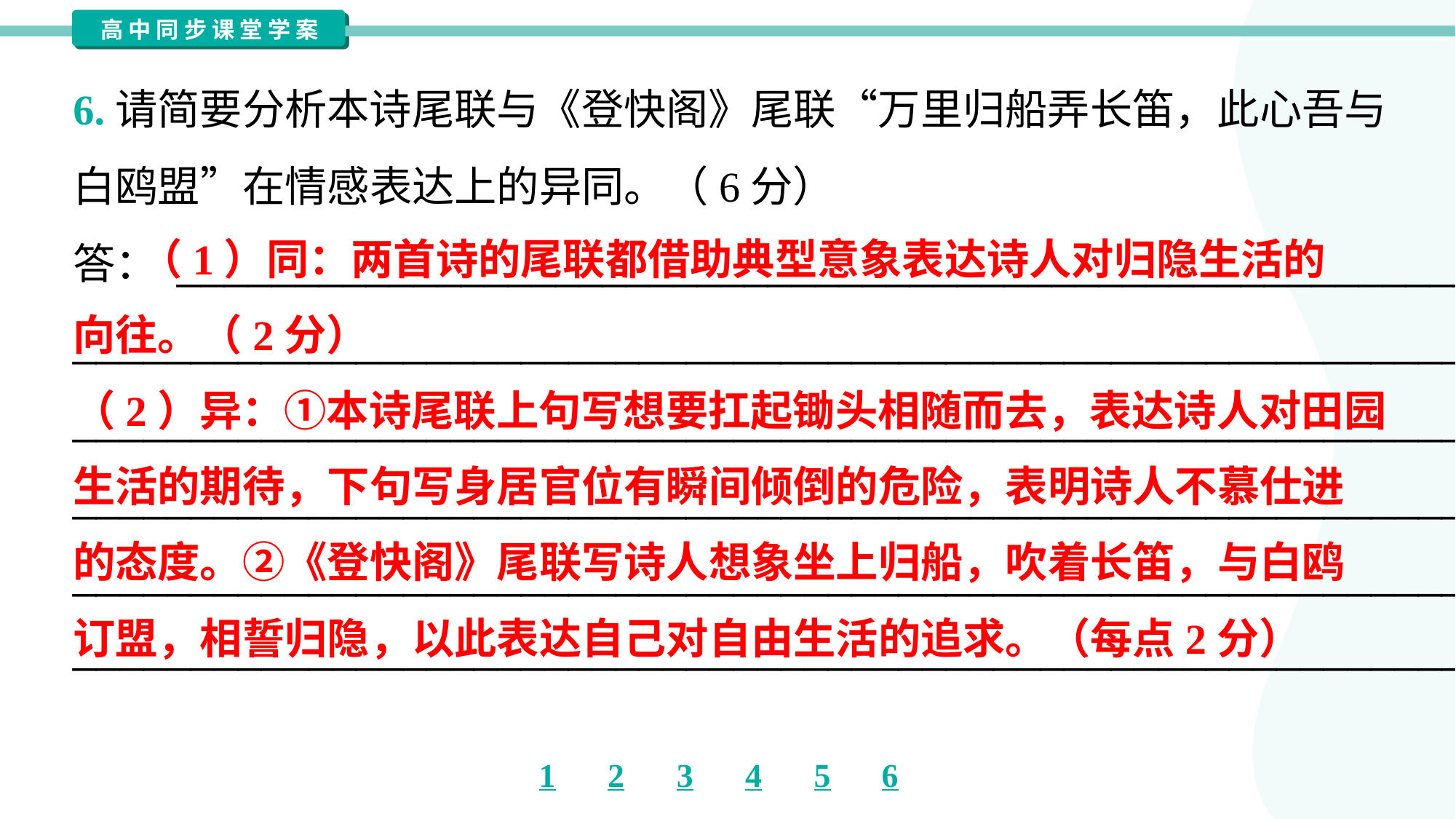

6.请简要分析本诗尾联与《登快阁》尾联“万里归船弄长笛，此心吾与
白鸥盟”在情感表达上的异同。（6分）
答： ________________________________________________________
_____________________________________________________________
_____________________________________________________________
_____________________________________________________________
_____________________________________________________________
_____________________________________________________________
      （1）同：两首诗的尾联都借助典型意象表达诗人对归隐生活的
向往。（2分）
（2）异：①本诗尾联上句写想要扛起锄头相随而去，表达诗人对田园
生活的期待，下句写身居官位有瞬间倾倒的危险，表明诗人不慕仕进
的态度。②《登快阁》尾联写诗人想象坐上归船，吹着长笛，与白鸥
订盟，相誓归隐，以此表达自己对自由生活的追求。（每点2分）